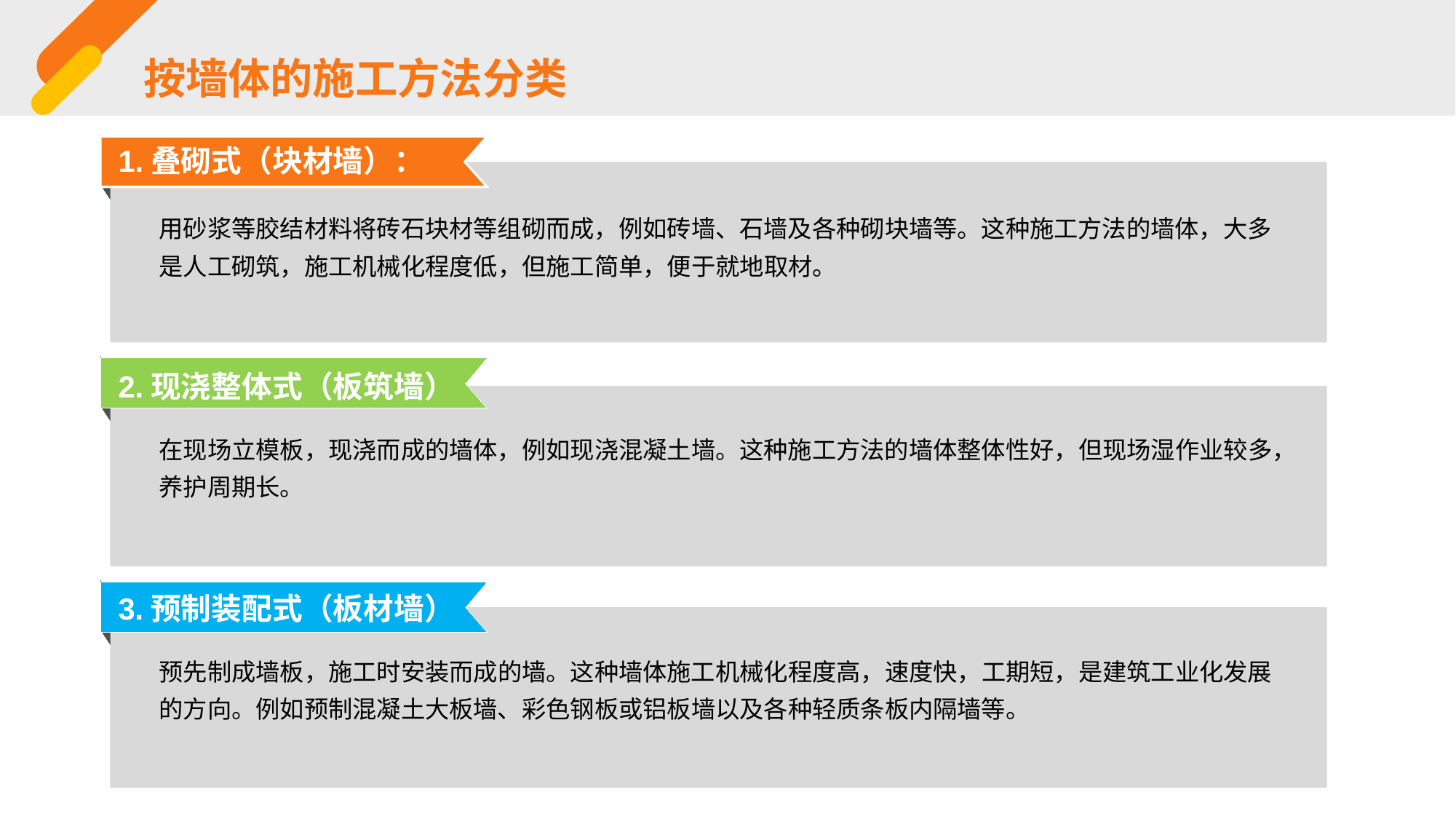

按墙体的施工方法分类

1.叠砌式（块材墙）：

用砂浆等胶结材料将砖石块材等组砌而成，例如砖墙、石墙及各种砌块墙等。这种施工方法的墙体，大多是人工砌筑，施工机械化程度低，但施工简单，便于就地取材。

2.现浇整体式（板筑墙）

在现场立模板，现浇而成的墙体，例如现浇混凝土墙。这种施工方法的墙体整体性好，但现场湿作业较多，养护周期长。

3.预制装配式（板材墙）

预先制成墙板，施工时安装而成的墙。这种墙体施工机械化程度高，速度快，工期短，是建筑工业化发展的方向。例如预制混凝土大板墙、彩色钢板或铝板墙以及各种轻质条板内隔墙等。